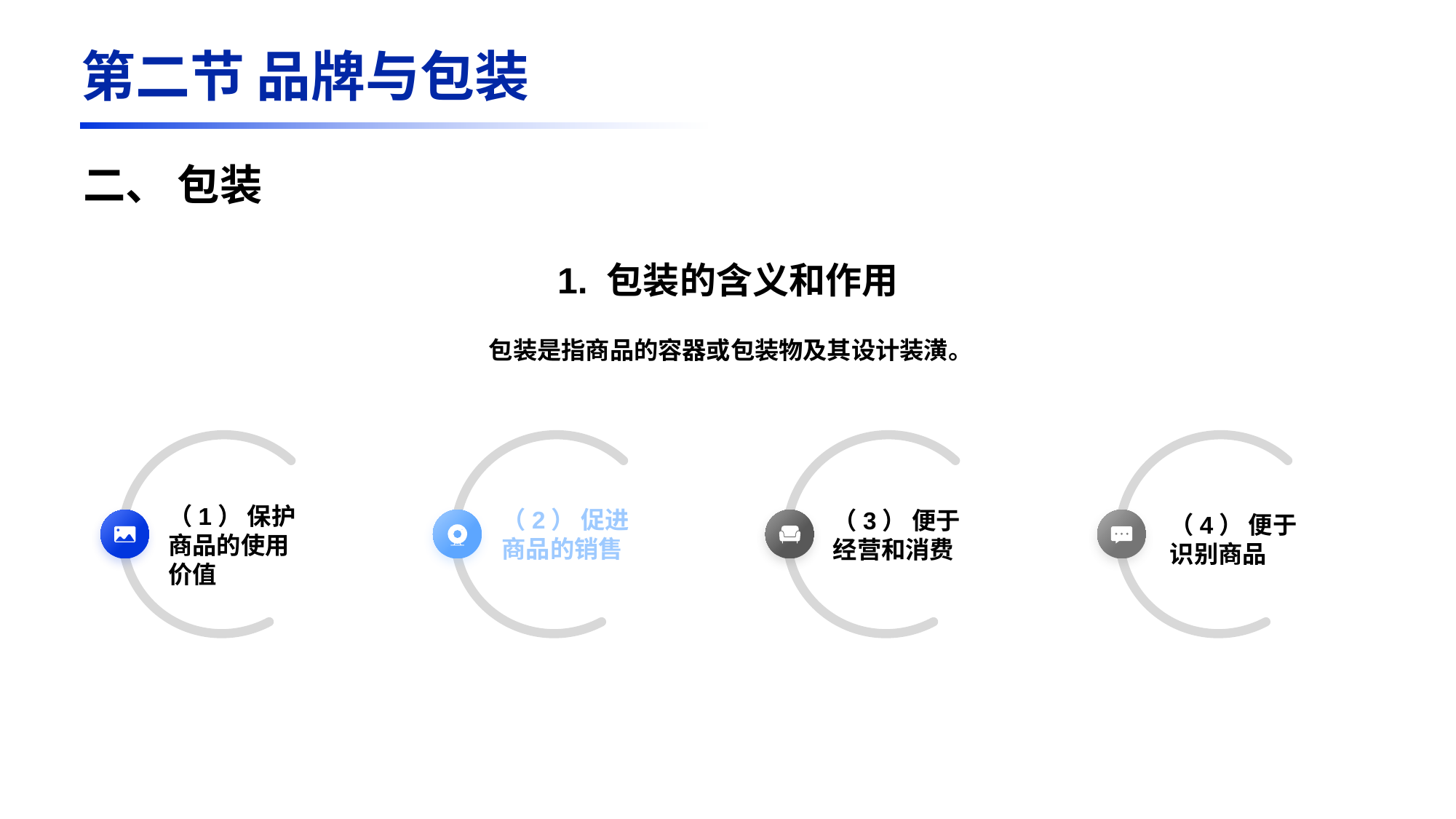

第二节 品牌与包装
二、 包装
1. 包装的含义和作用
包装是指商品的容器或包装物及其设计装潢。

（1） 保护商品的使用价值
（2） 促进商品的销售
（3） 便于经营和消费
（4） 便于识别商品